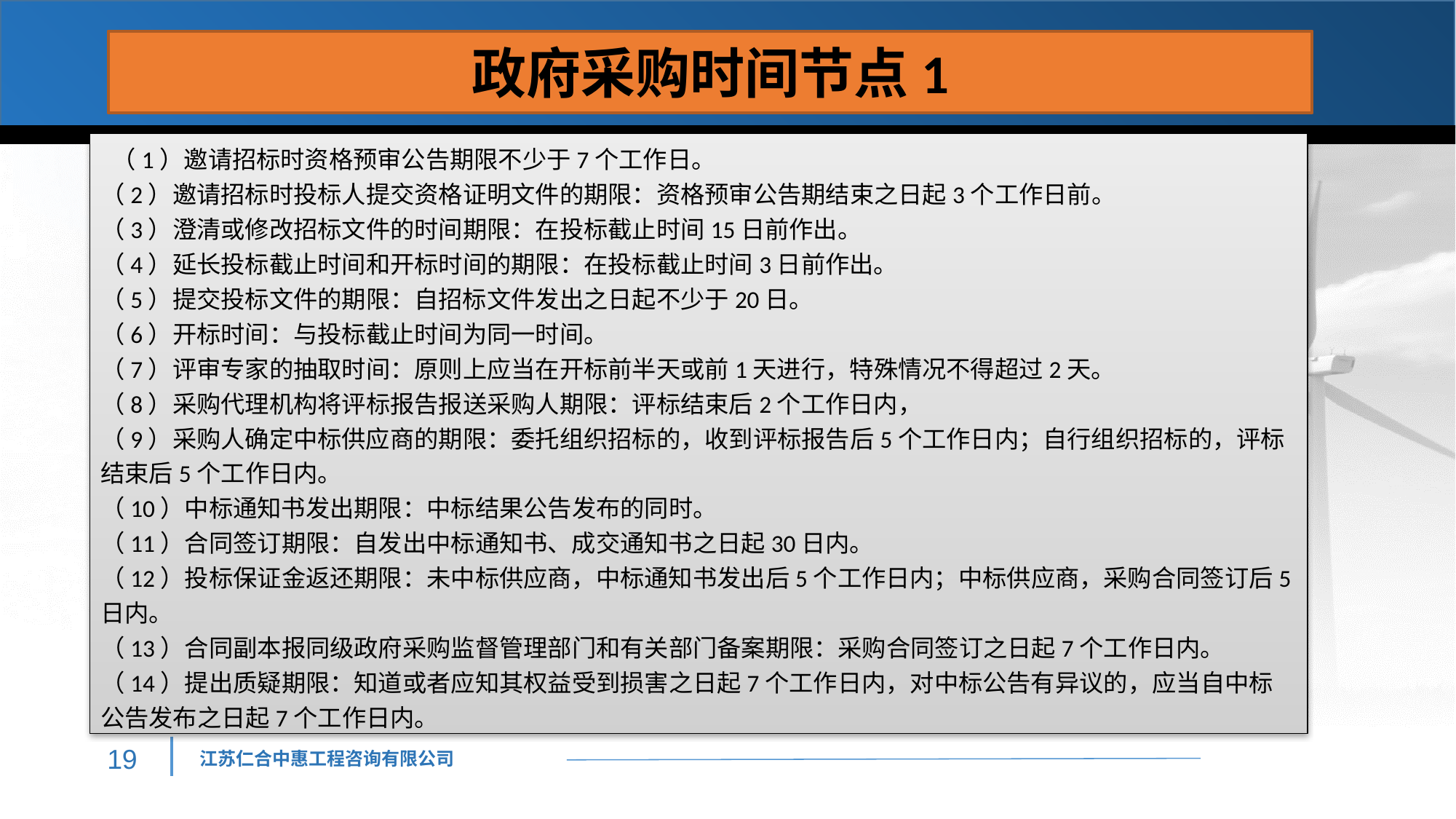

政府采购时间节点1
 （1）邀请招标时资格预审公告期限不少于7个工作日。
（2）邀请招标时投标人提交资格证明文件的期限：资格预审公告期结束之日起3个工作日前。
（3）澄清或修改招标文件的时间期限：在投标截止时间15日前作出。
（4）延长投标截止时间和开标时间的期限：在投标截止时间3日前作出。
（5）提交投标文件的期限：自招标文件发出之日起不少于20日。
（6）开标时间：与投标截止时间为同一时间。
（7）评审专家的抽取时间：原则上应当在开标前半天或前1天进行，特殊情况不得超过2天。
（8）采购代理机构将评标报告报送采购人期限：评标结束后2个工作日内，
（9）采购人确定中标供应商的期限：委托组织招标的，收到评标报告后5个工作日内；自行组织招标的，评标结束后5个工作日内。
（10）中标通知书发出期限：中标结果公告发布的同时。
（11）合同签订期限：自发出中标通知书、成交通知书之日起30日内。
（12）投标保证金返还期限：未中标供应商，中标通知书发出后5个工作日内；中标供应商，采购合同签订后5日内。
（13）合同副本报同级政府采购监督管理部门和有关部门备案期限：采购合同签订之日起7个工作日内。
（14）提出质疑期限：知道或者应知其权益受到损害之日起7个工作日内，对中标公告有异议的，应当自中标公告发布之日起7个工作日内。

19